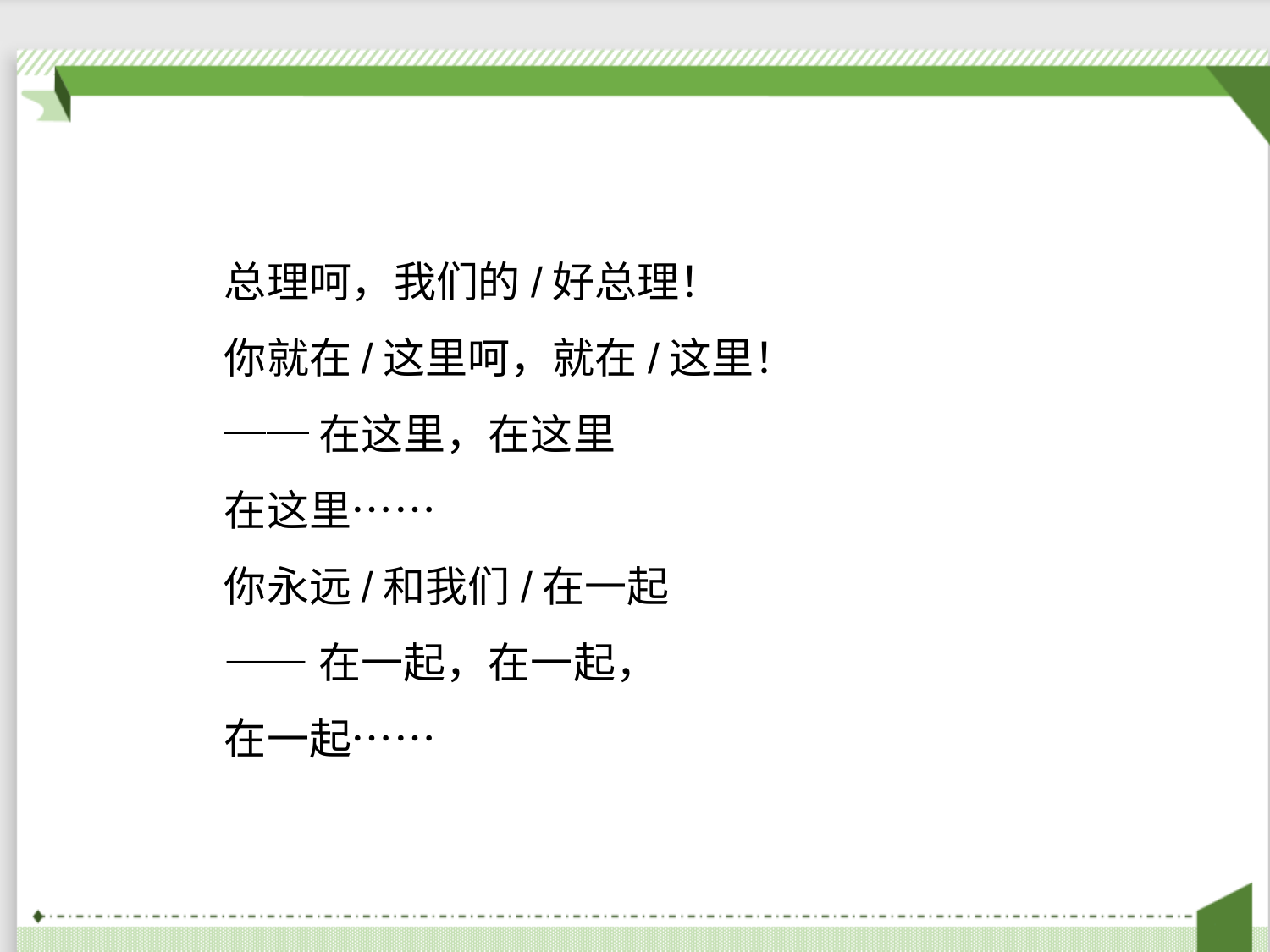

总理呵，我们的/好总理！
你就在/这里呵，就在/这里！
──在这里，在这里
在这里……
你永远/和我们/在一起
——在一起，在一起，
在一起……